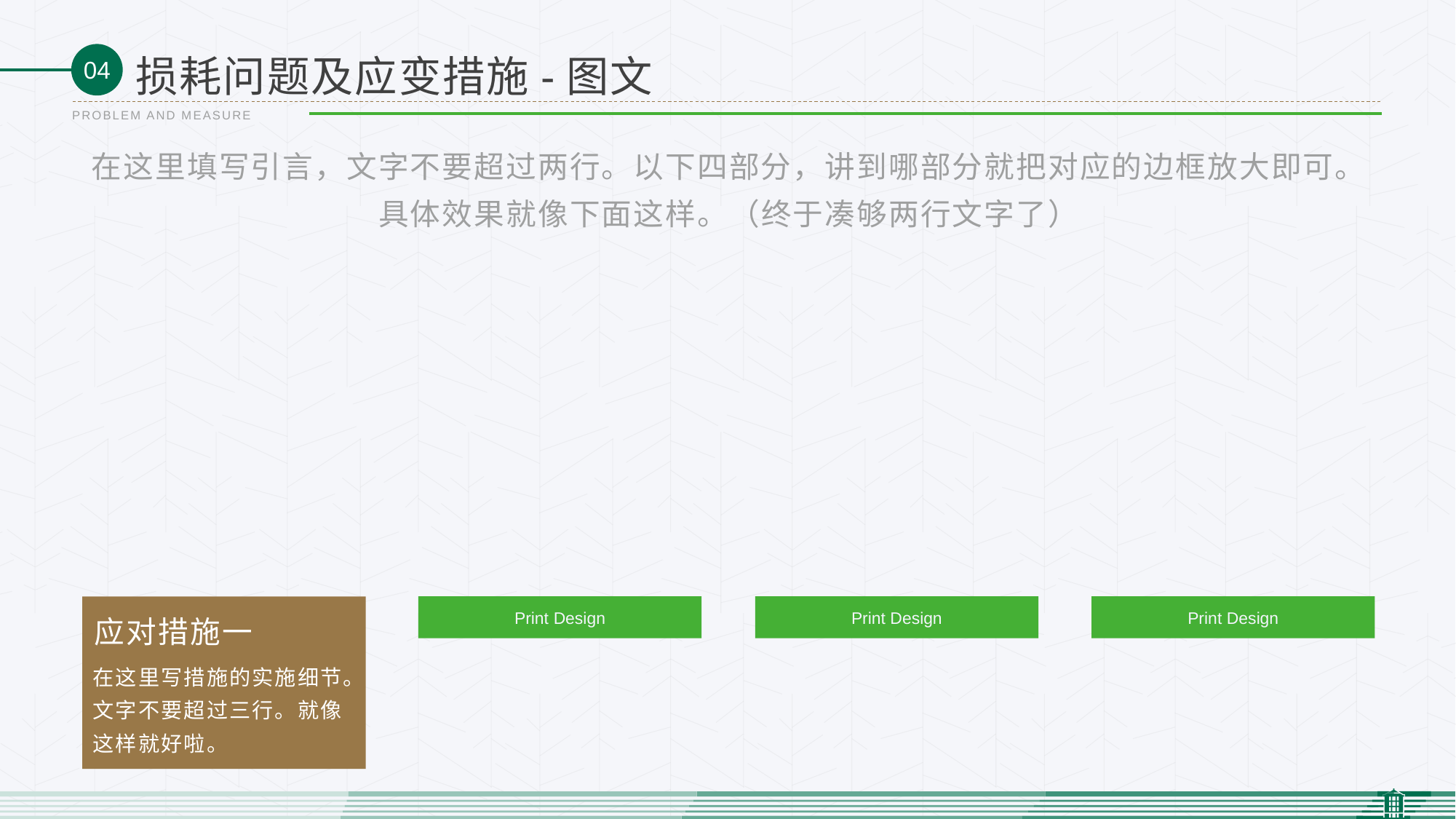

损耗问题及应变措施-图文
PROBLEM AND MEASURE
在这里填写引言，文字不要超过两行。以下四部分，讲到哪部分就把对应的边框放大即可。
具体效果就像下面这样。（终于凑够两行文字了）

应对措施一
在这里写措施的实施细节。文字不要超过三行。就像这样就好啦。
Print Design
Print Design
Print Design